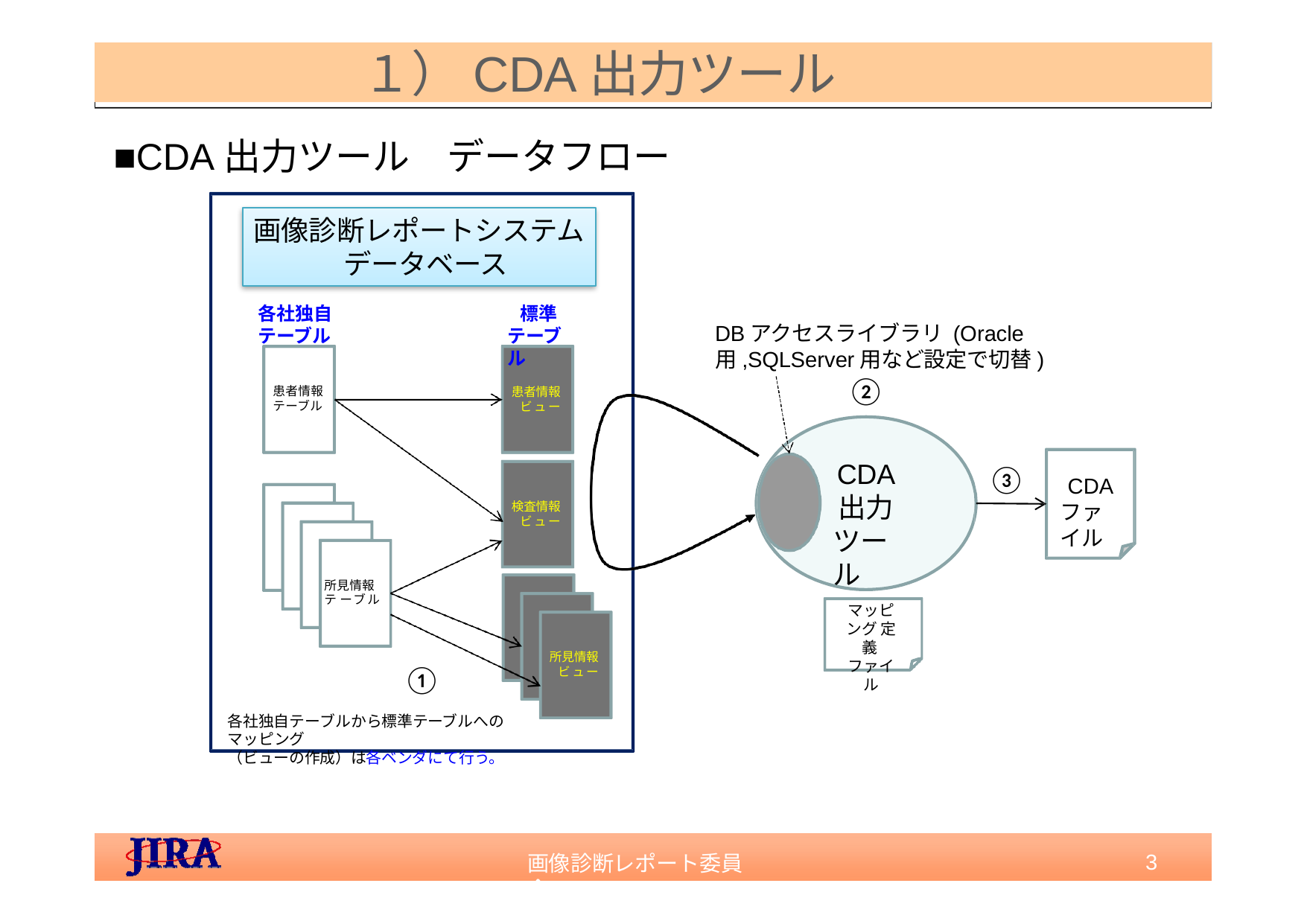

１）CDA出力ツール
■CDA出力ツール　データフロー

画像診断レポートシステム
 データベース
各社独⾃ テーブル
標準 テーブル
DBアクセスライブラリ (Oracle⽤,SQLServer⽤など設定で切替)

②
患者情報
テーブル
患者情報 ビュー

CDA
出⼒ ツール
③
CDA
ファイル

検査情報 ビュー

所見情報
テ ーブル
マッピング 定義
ファイル
所見情報 ビュー
①
各社独⾃テーブルから標準テーブルへのマッピング
（ビューの作成）は各ベンダにて⾏う。
3
画像診断レポート委員会